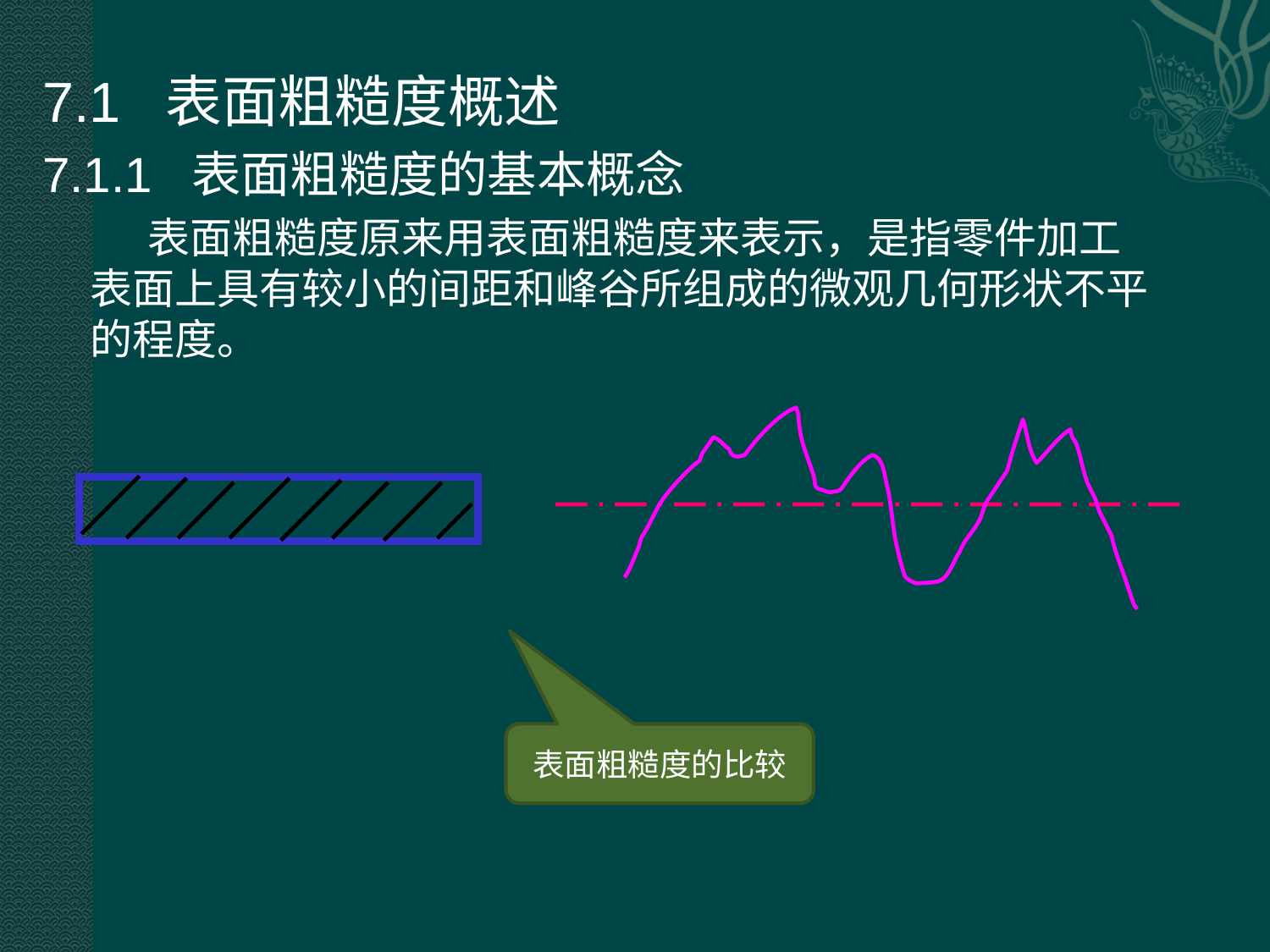

7.1  表面粗糙度概述
7.1.1  表面粗糙度的基本概念
          表面粗糙度原来用表面粗糙度来表示，是指零件加工表面上具有较小的间距和峰谷所组成的微观几何形状不平的程度。

表面粗糙度的比较